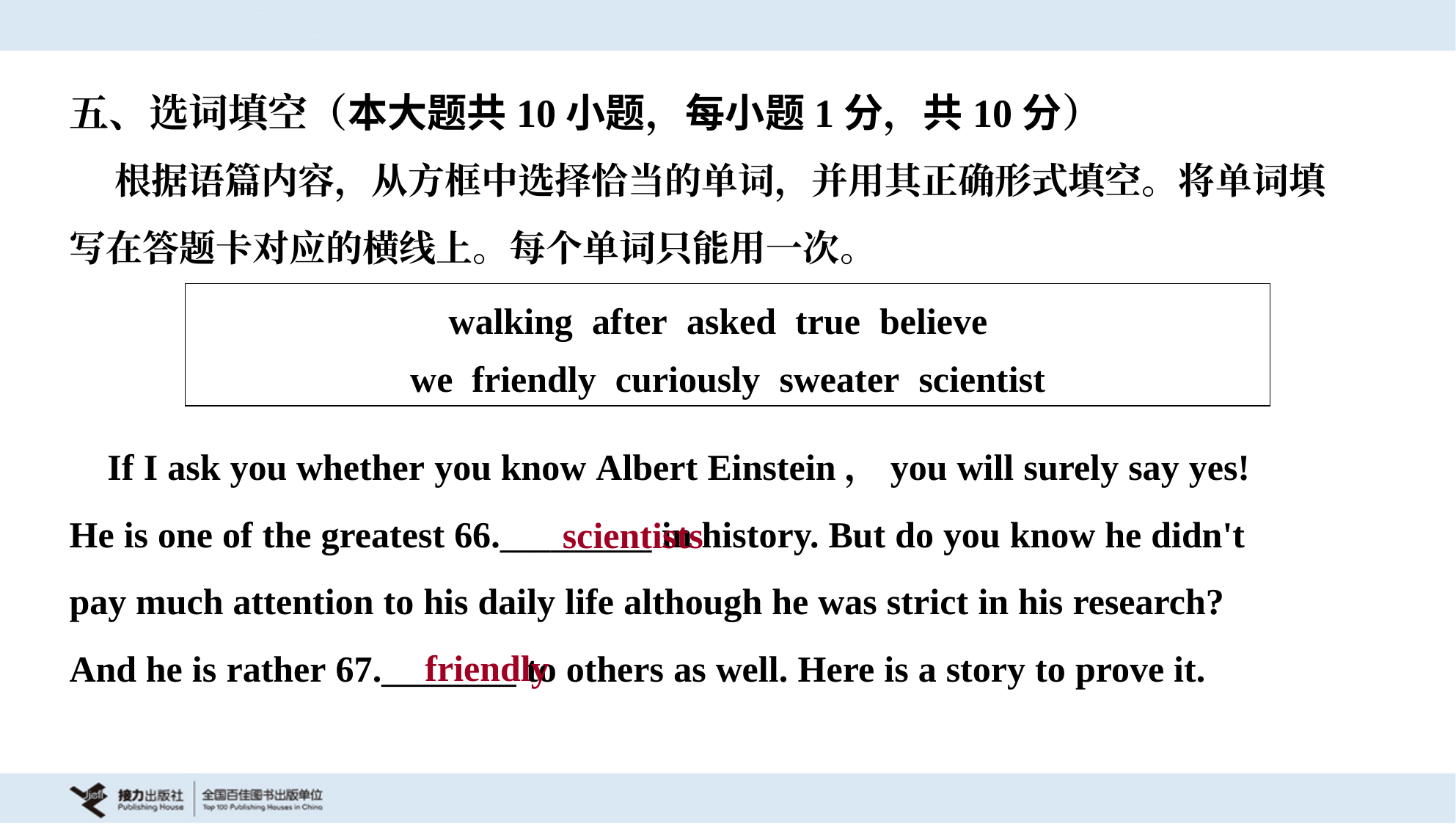

五、选词填空（本大题共10小题，每小题1分，共10分）
    根据语篇内容，从方框中选择恰当的单词，并用其正确形式填空。将单词填
写在答题卡对应的横线上。每个单词只能用一次。
| walking after asked true believe we friendly curiously sweater scientist |
| --- |
    If I ask you whether you know Albert Einstein，you will surely say yes!
He is one of the greatest 66._________ in history. But do you know he didn't
pay much attention to his daily life although he was strict in his research?
And he is rather 67.________ to others as well. Here is a story to prove it.

scientists
friendly